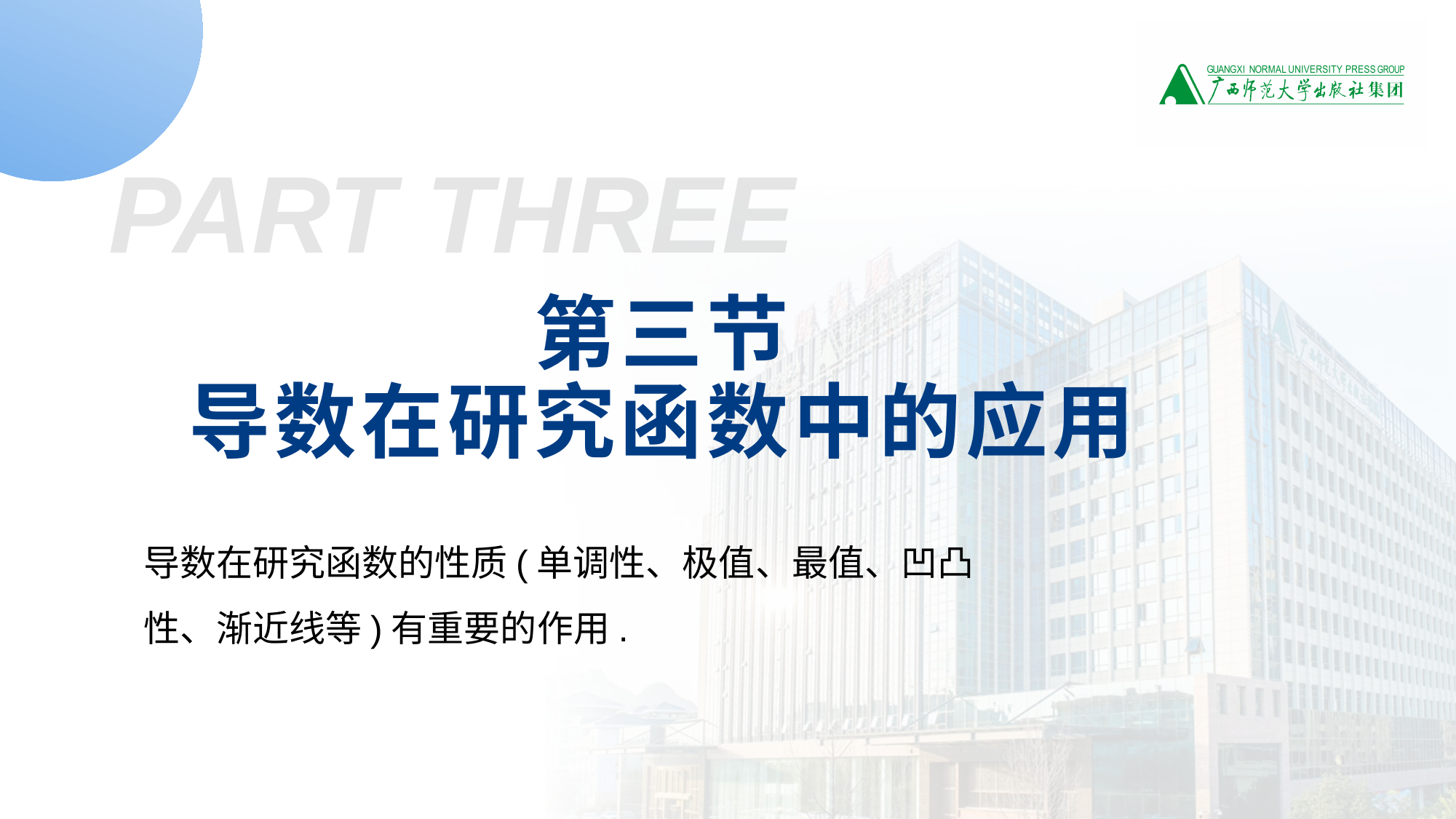

PART THREE
第三节
导数在研究函数中的应用
导数在研究函数的性质(单调性、极值、最值、凹凸性、渐近线等)有重要的作用.